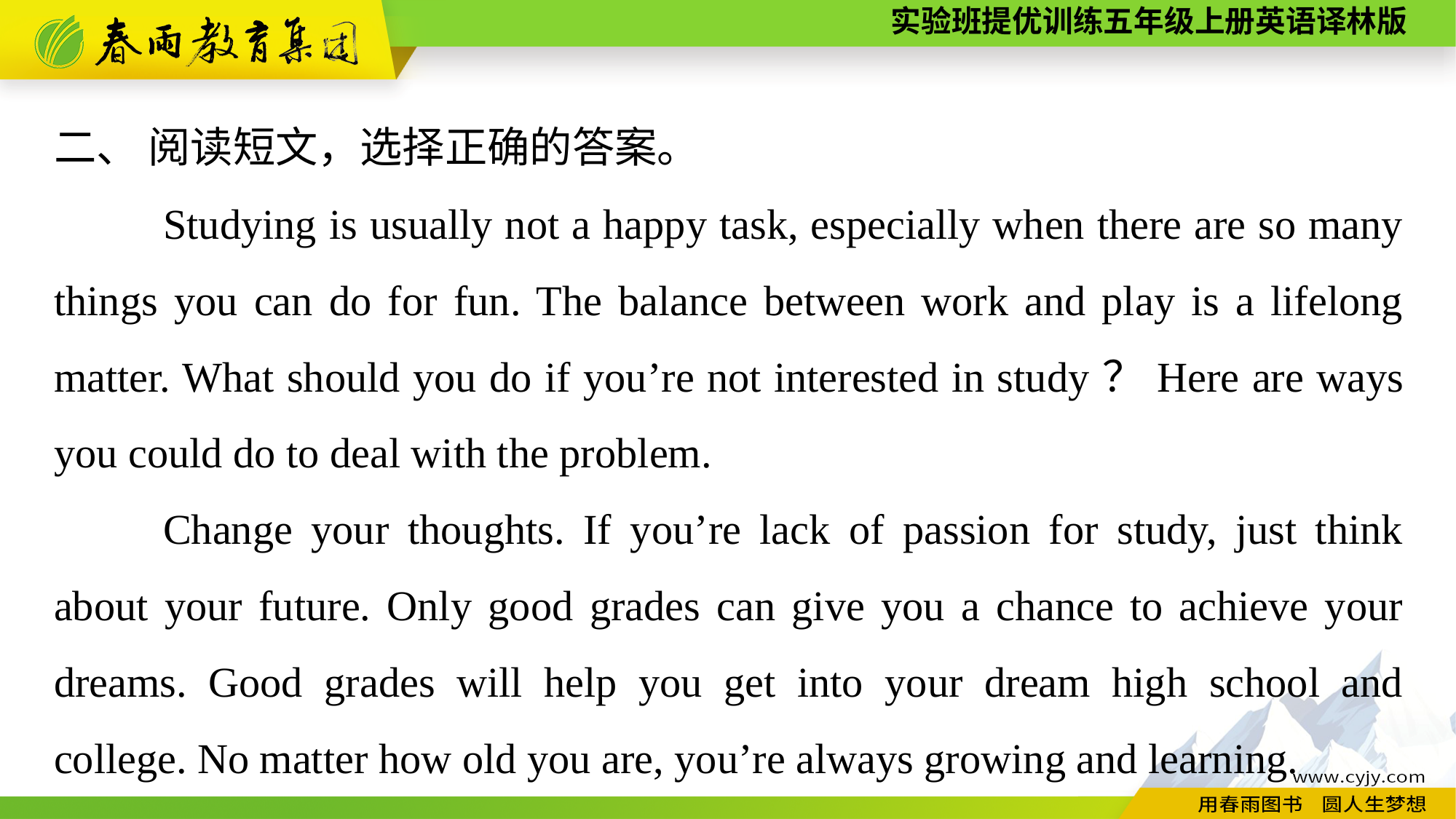

二、 阅读短文，选择正确的答案。
	Studying is usually not a happy task, especially when there are so many things you can do for fun. The balance between work and play is a lifelong matter. What should you do if you’re not interested in study？Here are ways you could do to deal with the problem.
	Change your thoughts. If you’re lack of passion for study, just think about your future. Only good grades can give you a chance to achieve your dreams. Good grades will help you get into your dream high school and college. No matter how old you are, you’re always growing and learning.